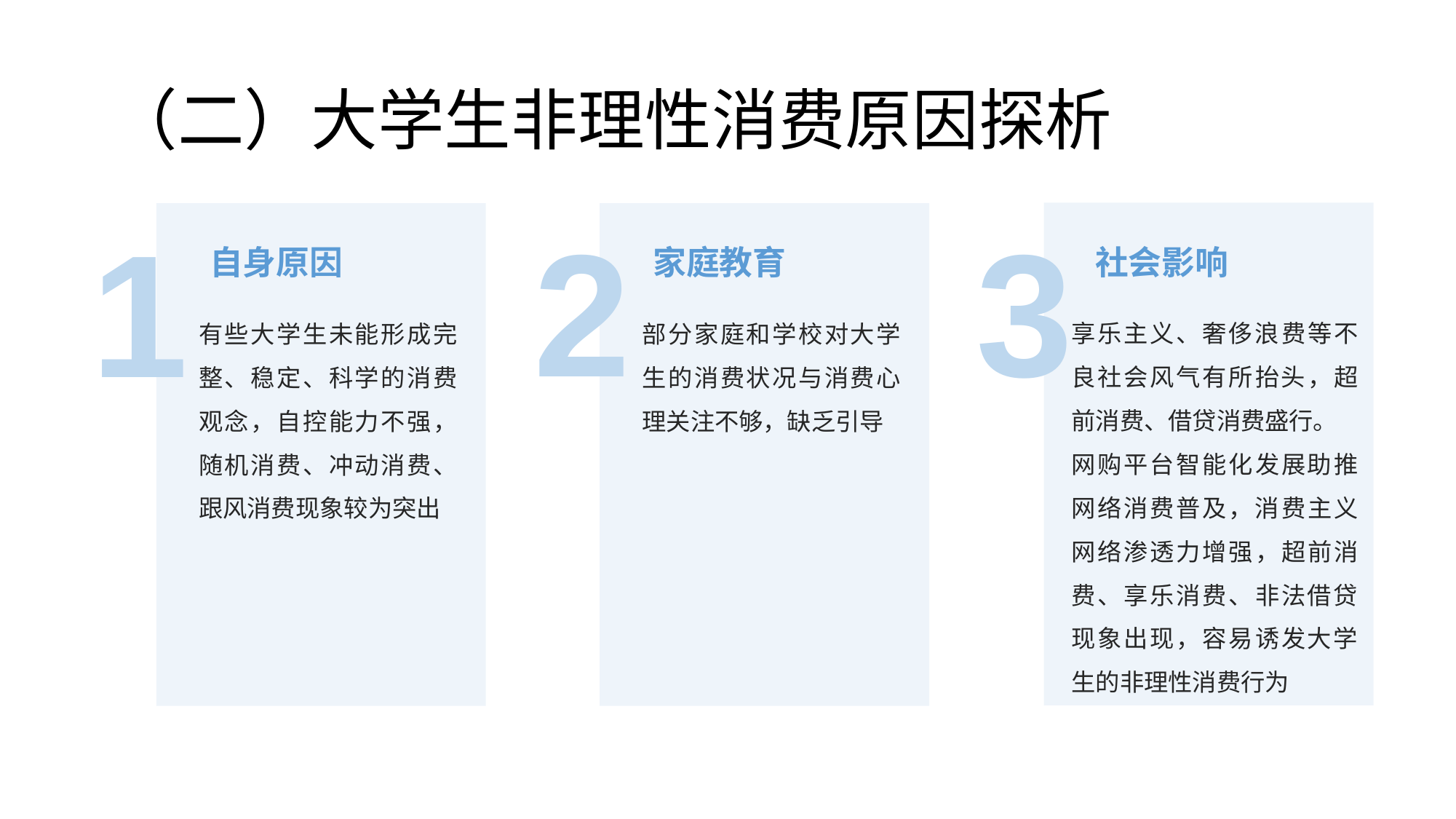

# （二）大学生非理性消费原因探析
3
2

1

社会影响
自身原因
家庭教育
享乐主义、奢侈浪费等不良社会风气有所抬头，超前消费、借贷消费盛行。
网购平台智能化发展助推网络消费普及，消费主义网络渗透力增强，超前消费、享乐消费、非法借贷现象出现，容易诱发大学生的非理性消费行为
有些大学生未能形成完整、稳定、科学的消费观念，自控能力不强，随机消费、冲动消费、跟风消费现象较为突出
部分家庭和学校对大学生的消费状况与消费心理关注不够，缺乏引导